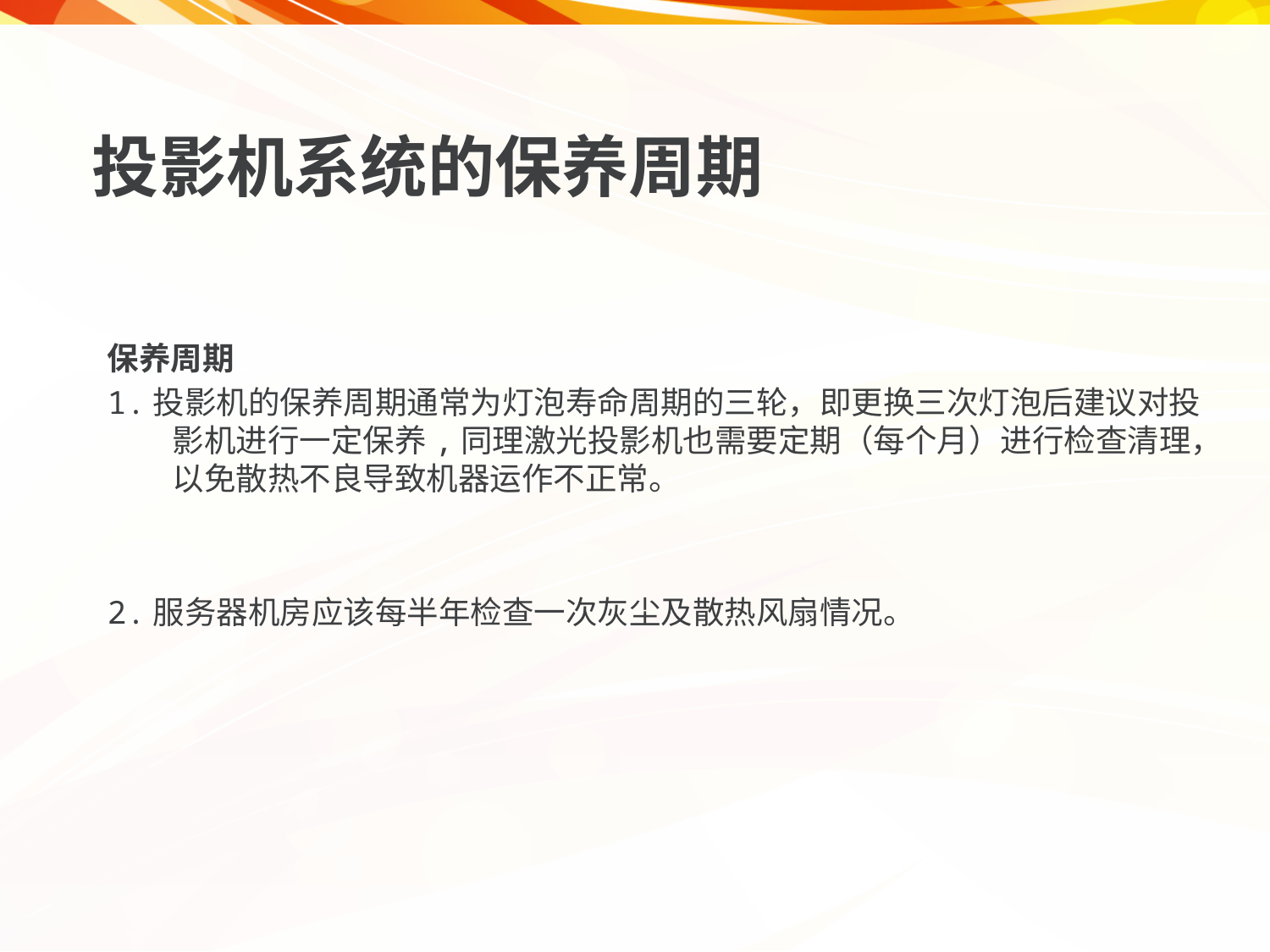

投影机系统的保养周期

保养周期
1.投影机的保养周期通常为灯泡寿命周期的三轮，即更换三次灯泡后建议对投影机进行一定保养,同理激光投影机也需要定期（每个月）进行检查清理，以免散热不良导致机器运作不正常。

2.服务器机房应该每半年检查一次灰尘及散热风扇情况。